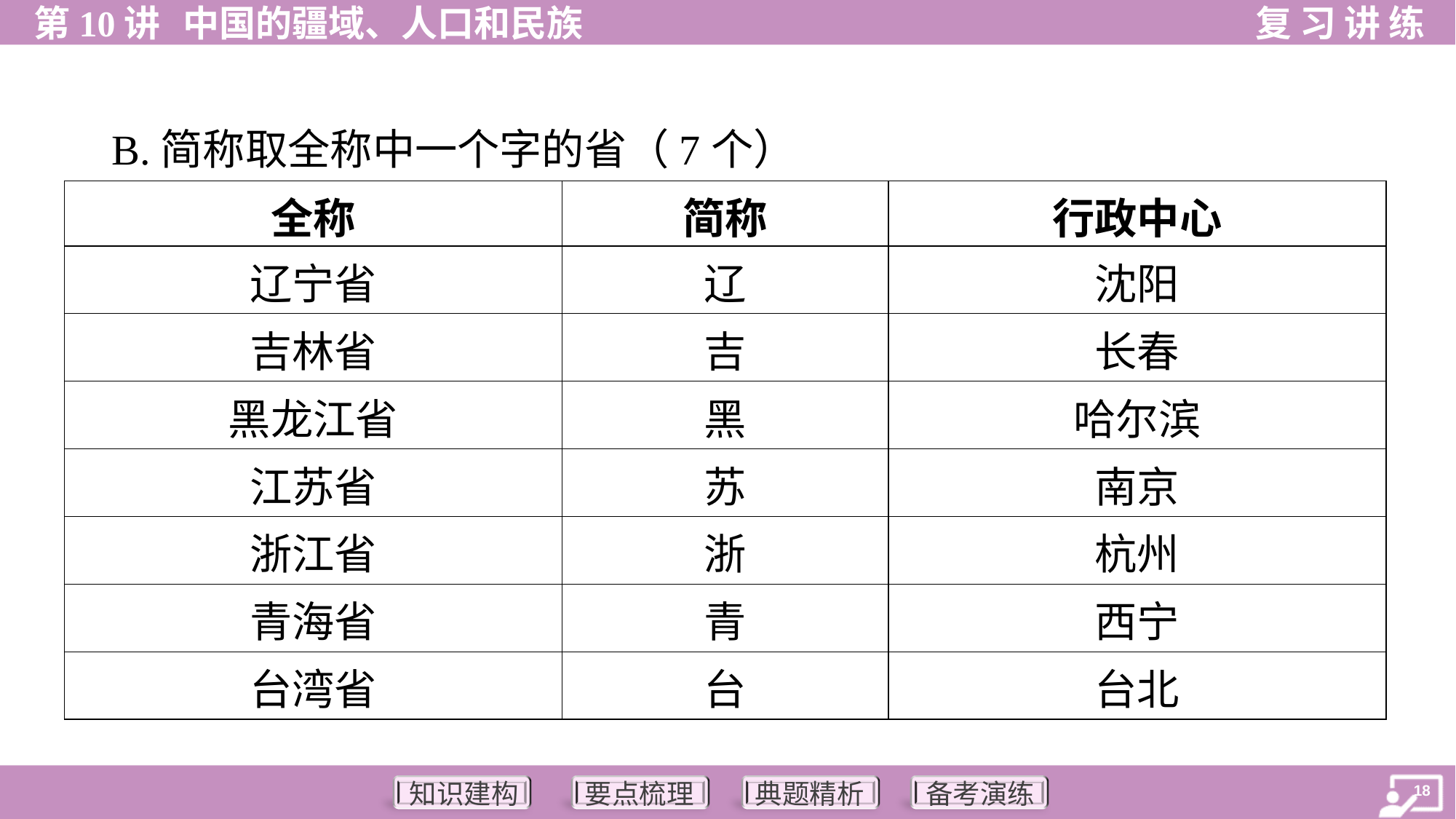

B.简称取全称中一个字的省（7个）
| 全称 | 简称 | 行政中心 |
| --- | --- | --- |
| 辽宁省 | 辽 | 沈阳 |
| 吉林省 | 吉 | 长春 |
| 黑龙江省 | 黑 | 哈尔滨 |
| 江苏省 | 苏 | 南京 |
| 浙江省 | 浙 | 杭州 |
| 青海省 | 青 | 西宁 |
| 台湾省 | 台 | 台北 |